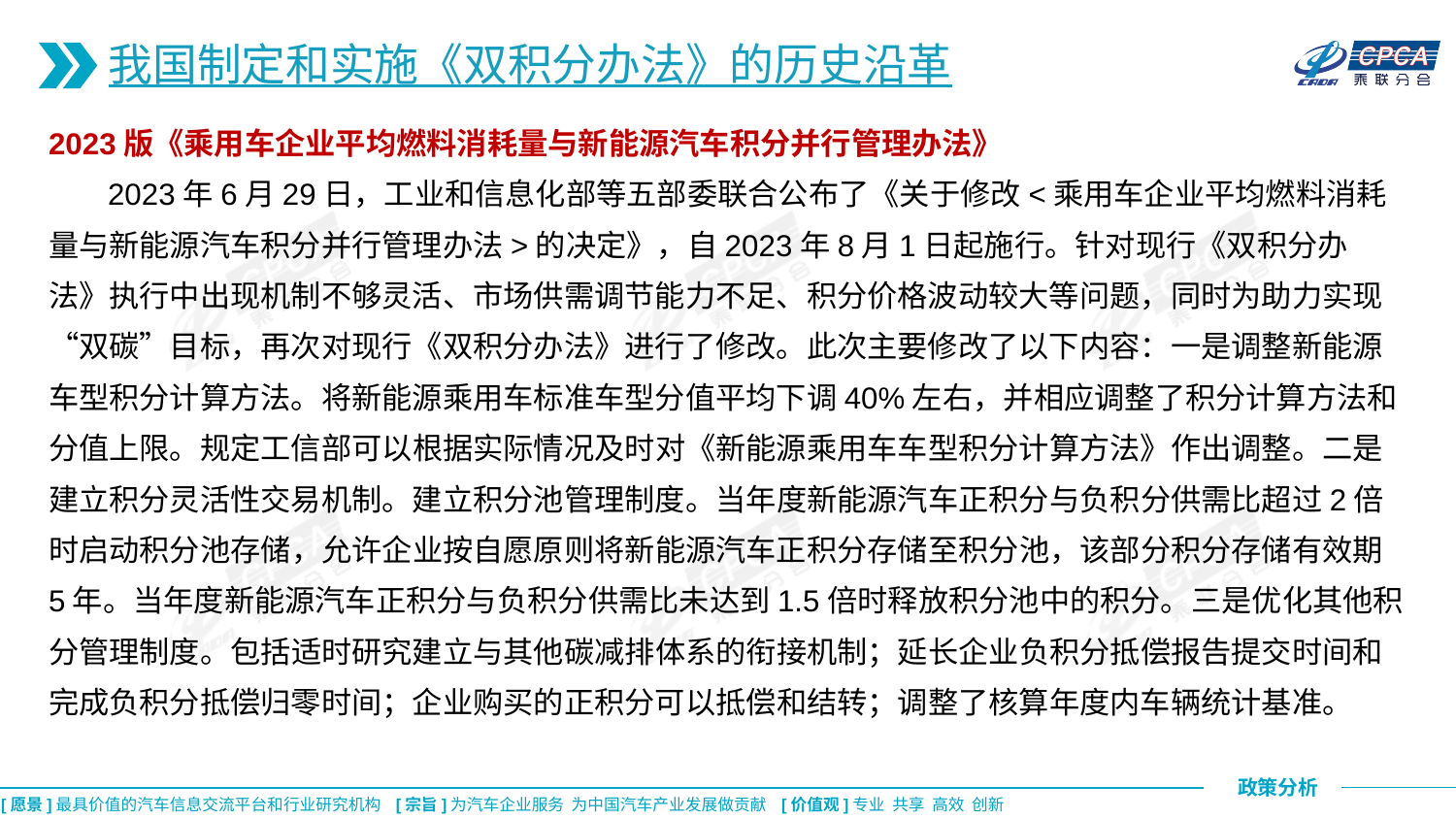

我国制定和实施《双积分办法》的历史沿革
2023版《乘用车企业平均燃料消耗量与新能源汽车积分并行管理办法》
       2023年6月29日，工业和信息化部等五部委联合公布了《关于修改<乘用车企业平均燃料消耗量与新能源汽车积分并行管理办法>的决定》，自2023年8月1日起施行。针对现行《双积分办法》执行中出现机制不够灵活、市场供需调节能力不足、积分价格波动较大等问题，同时为助力实现“双碳”目标，再次对现行《双积分办法》进行了修改。此次主要修改了以下内容：一是调整新能源车型积分计算方法。将新能源乘用车标准车型分值平均下调40%左右，并相应调整了积分计算方法和分值上限。规定工信部可以根据实际情况及时对《新能源乘用车车型积分计算方法》作出调整。二是建立积分灵活性交易机制。建立积分池管理制度。当年度新能源汽车正积分与负积分供需比超过2倍时启动积分池存储，允许企业按自愿原则将新能源汽车正积分存储至积分池，该部分积分存储有效期5年。当年度新能源汽车正积分与负积分供需比未达到1.5倍时释放积分池中的积分。三是优化其他积分管理制度。包括适时研究建立与其他碳减排体系的衔接机制；延长企业负积分抵偿报告提交时间和完成负积分抵偿归零时间；企业购买的正积分可以抵偿和结转；调整了核算年度内车辆统计基准。